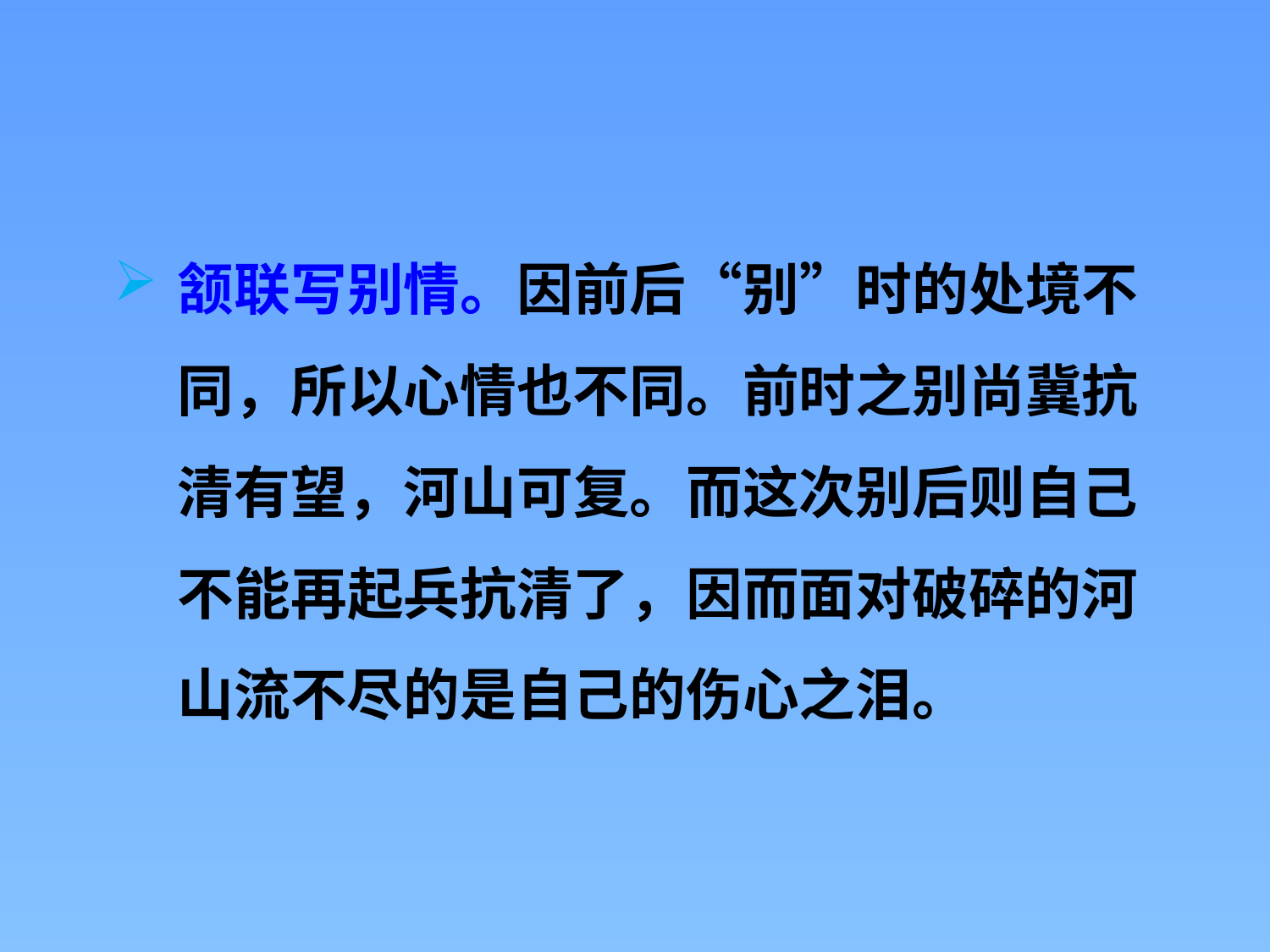

颔联写别情。因前后“别”时的处境不同，所以心情也不同。前时之别尚冀抗清有望，河山可复。而这次别后则自己不能再起兵抗清了，因而面对破碎的河山流不尽的是自己的伤心之泪。